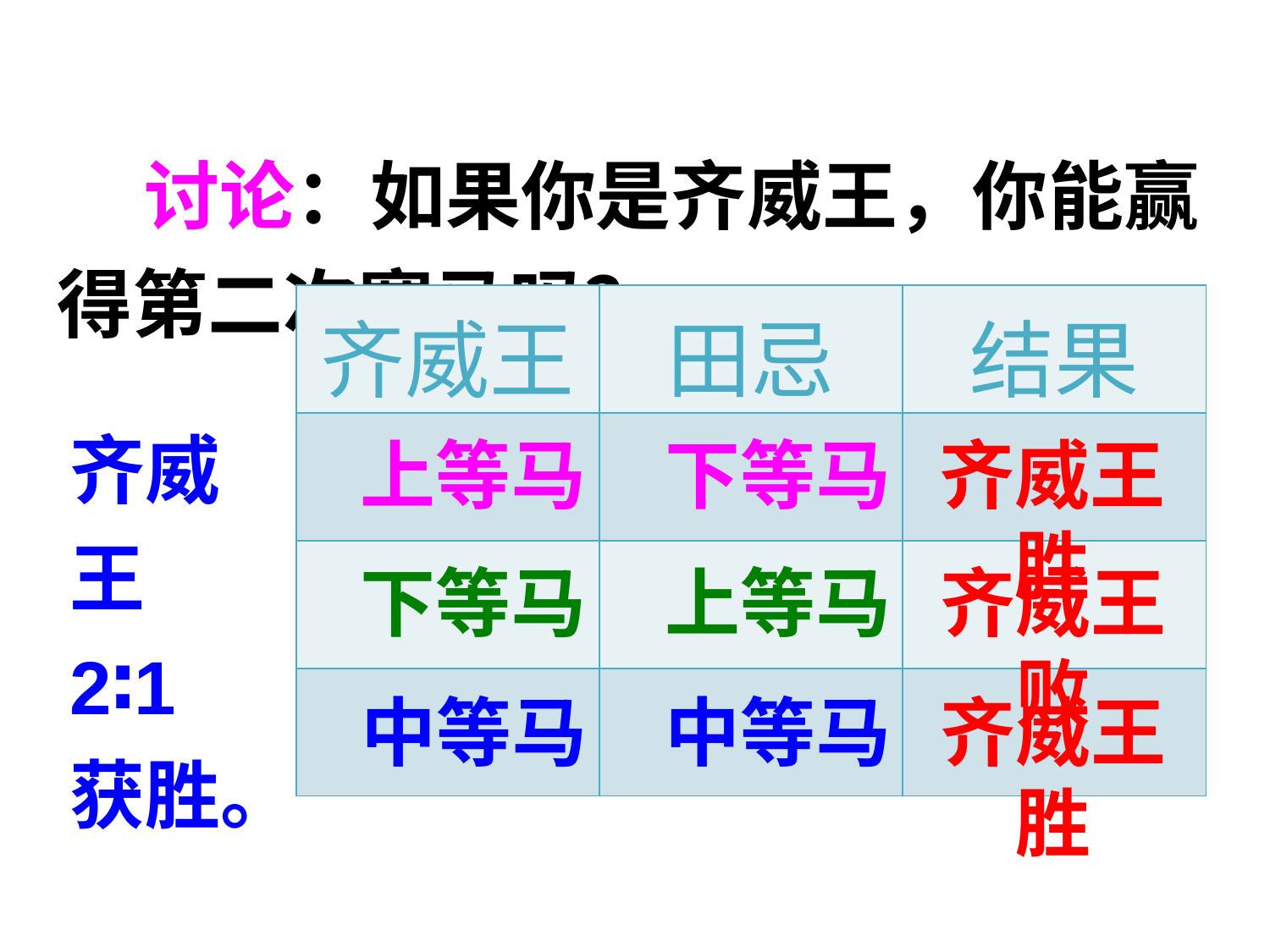

讨论：如果你是齐威王，你能赢得第二次赛马吗？
| 齐威王 | 田忌 | 结果 |
| --- | --- | --- |
|  |  |  |
|  |  |  |
|  |  |  |
齐威王2∶1获胜。
上等马
下等马
齐威王胜
下等马
上等马
齐威王败
中等马
中等马
齐威王胜